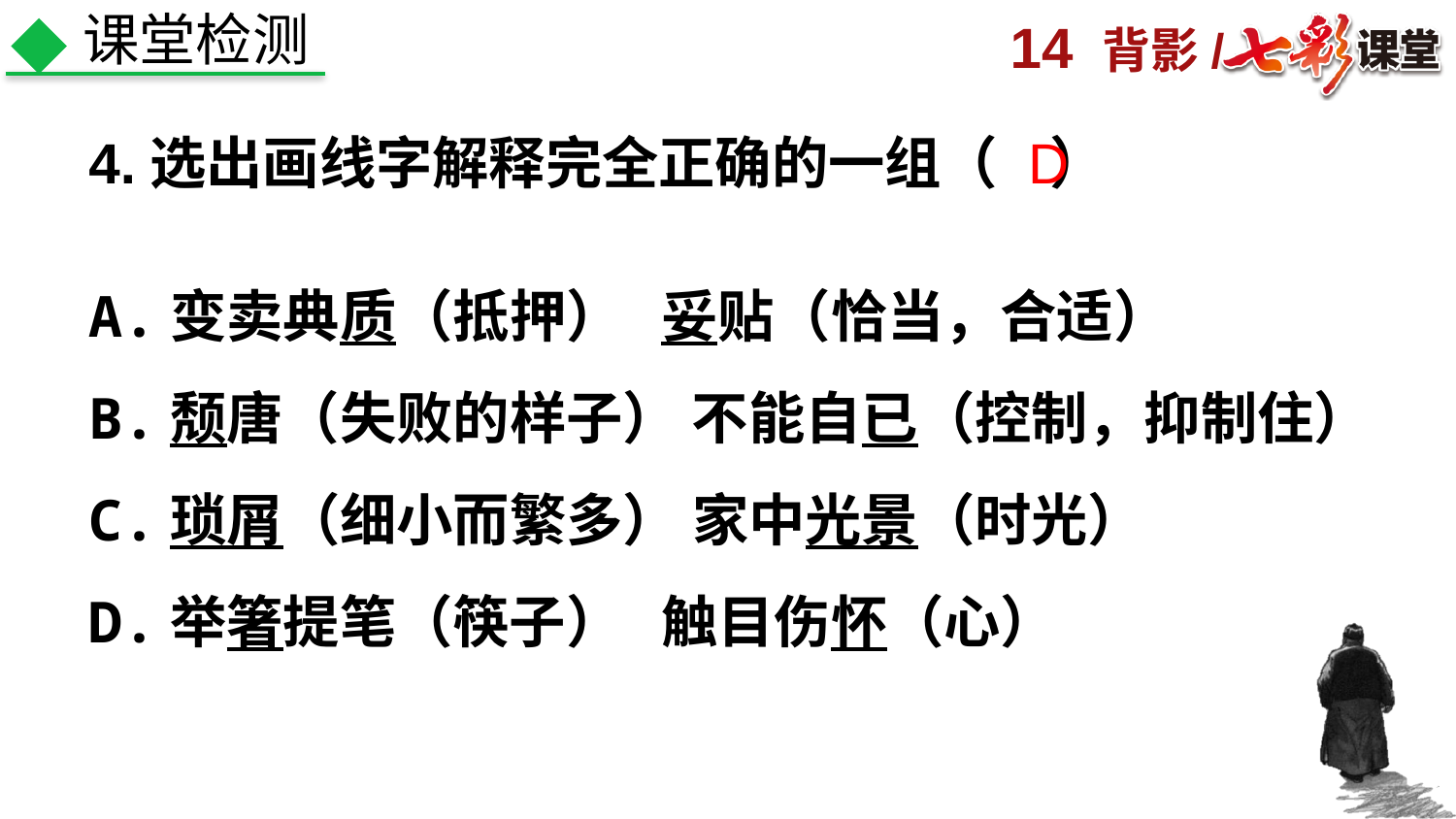

课堂检测

4.选出画线字解释完全正确的一组（    ）
D
A.变卖典质（抵押）   妥贴（恰当，合适）
B.颓唐（失败的样子） 不能自已（控制，抑制住）
C.琐屑（细小而繁多） 家中光景（时光）
D.举箸提笔（筷子）   触目伤怀（心）